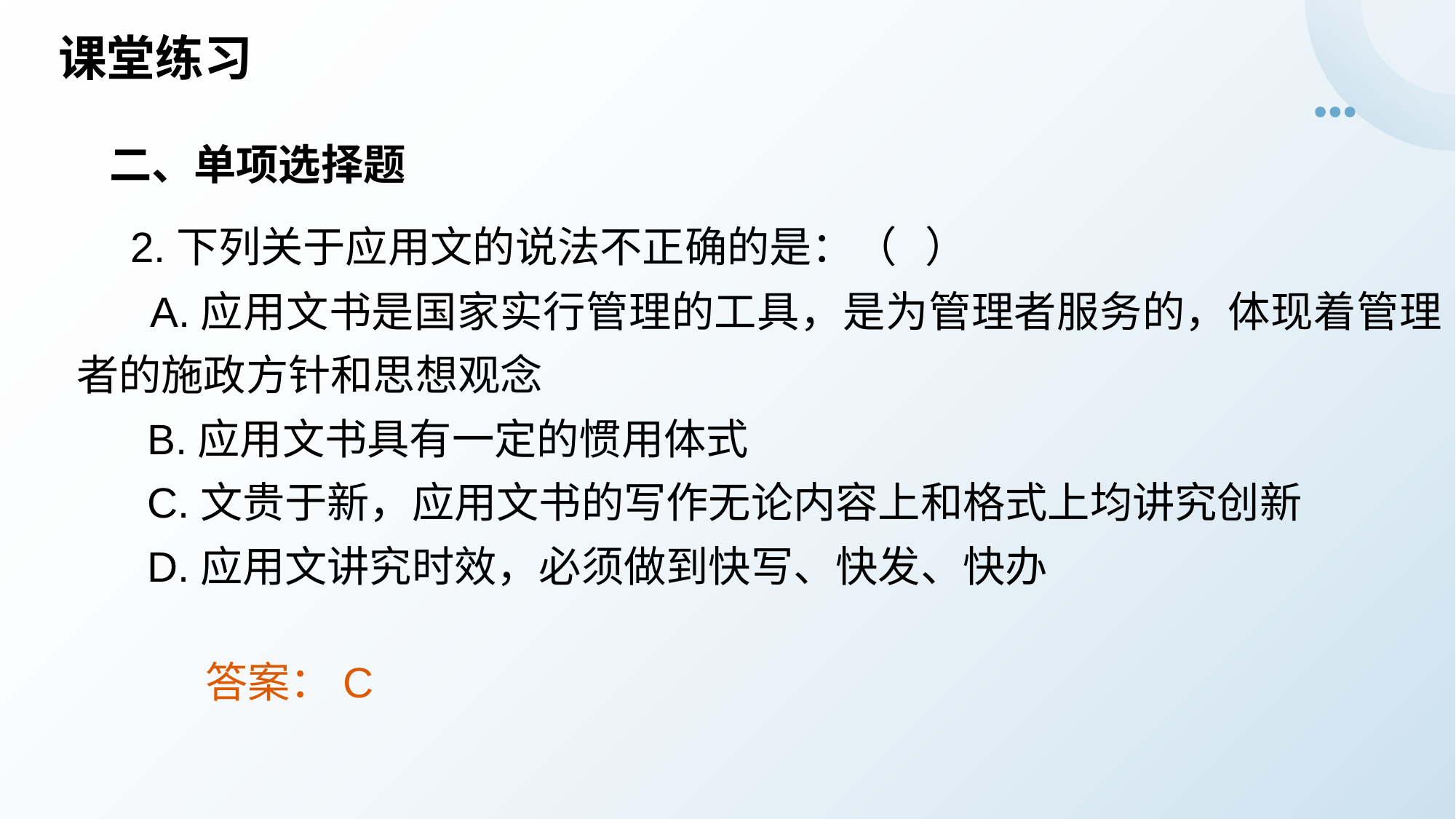

# 课堂练习
二、单项选择题
    2.下列关于应用文的说法不正确的是：（   ）
      A.应用文书是国家实行管理的工具，是为管理者服务的，体现着管理者的施政方针和思想观念
      B.应用文书具有一定的惯用体式
      C.文贵于新，应用文书的写作无论内容上和格式上均讲究创新
      D.应用文讲究时效，必须做到快写、快发、快办
答案：C